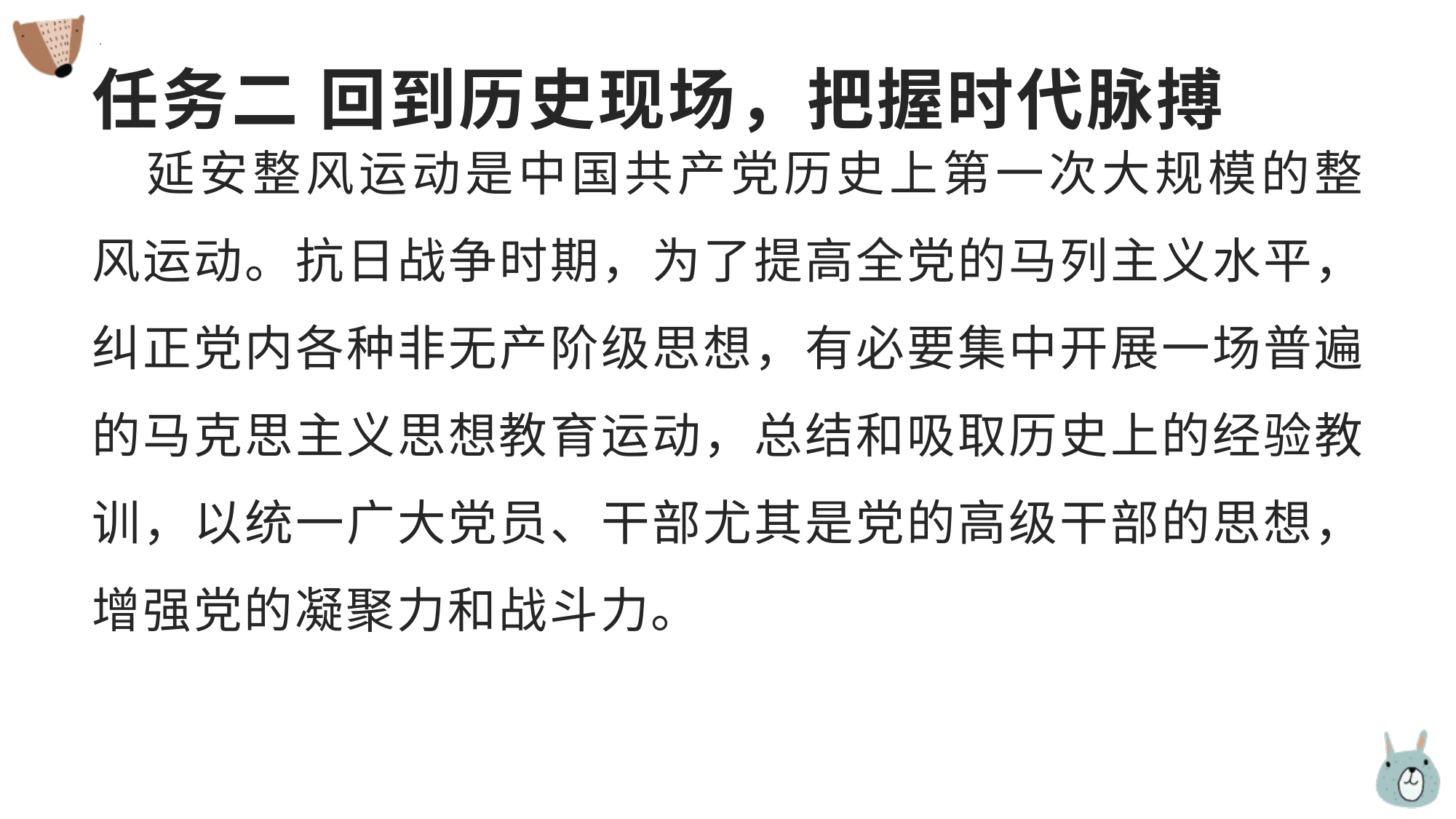

# 任务二 回到历史现场，把握时代脉搏
延安整风运动是中国共产党历史上第一次大规模的整风运动。抗日战争时期，为了提高全党的马列主义水平，纠正党内各种非无产阶级思想，有必要集中开展一场普遍的马克思主义思想教育运动，总结和吸取历史上的经验教训，以统一广大党员、干部尤其是党的高级干部的思想，增强党的凝聚力和战斗力。